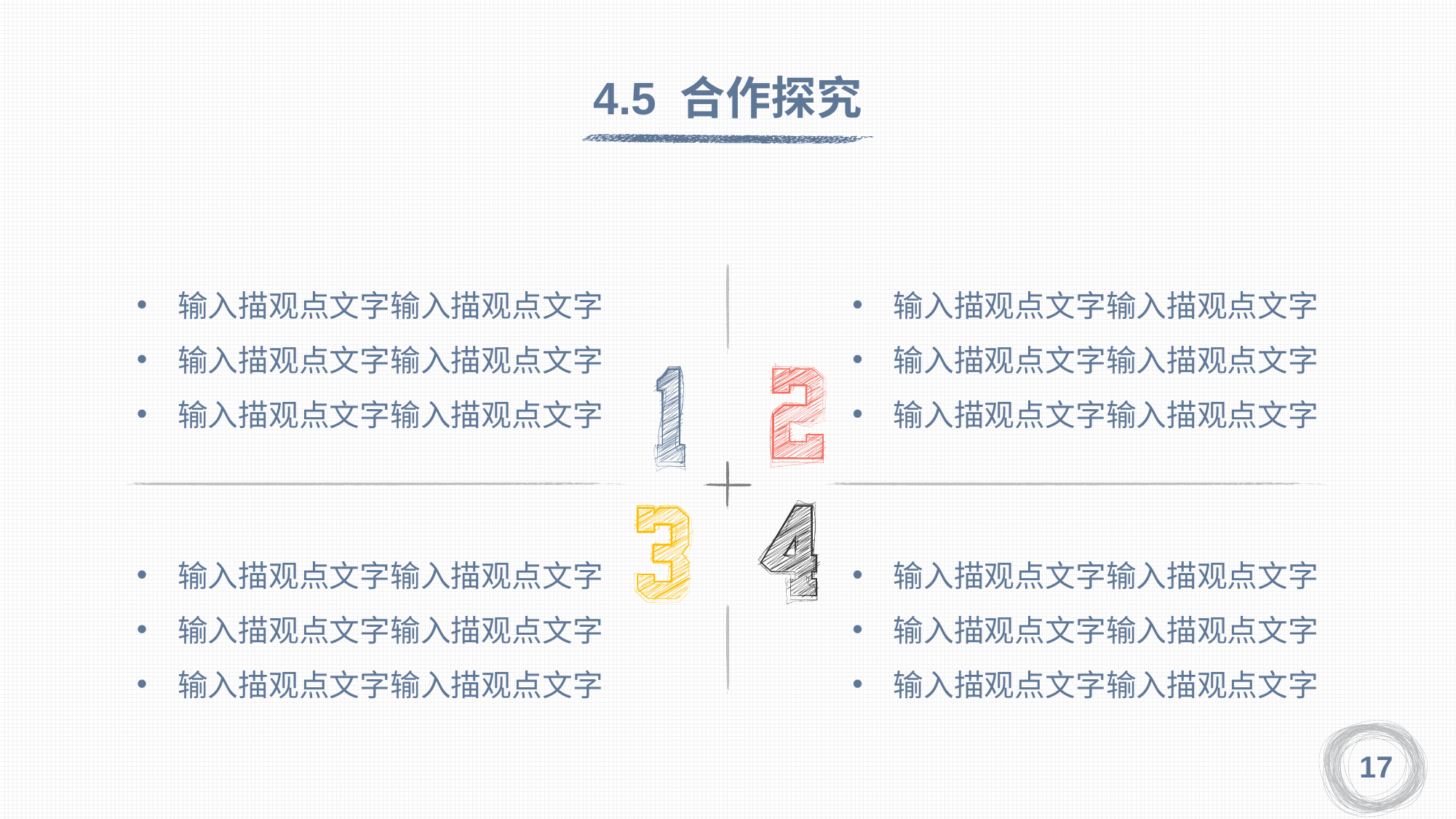

4.5 合作探究

输入描观点文字输入描观点文字
输入描观点文字输入描观点文字
输入描观点文字输入描观点文字
输入描观点文字输入描观点文字
输入描观点文字输入描观点文字
输入描观点文字输入描观点文字

输入描观点文字输入描观点文字
输入描观点文字输入描观点文字
输入描观点文字输入描观点文字
输入描观点文字输入描观点文字
输入描观点文字输入描观点文字
输入描观点文字输入描观点文字

17